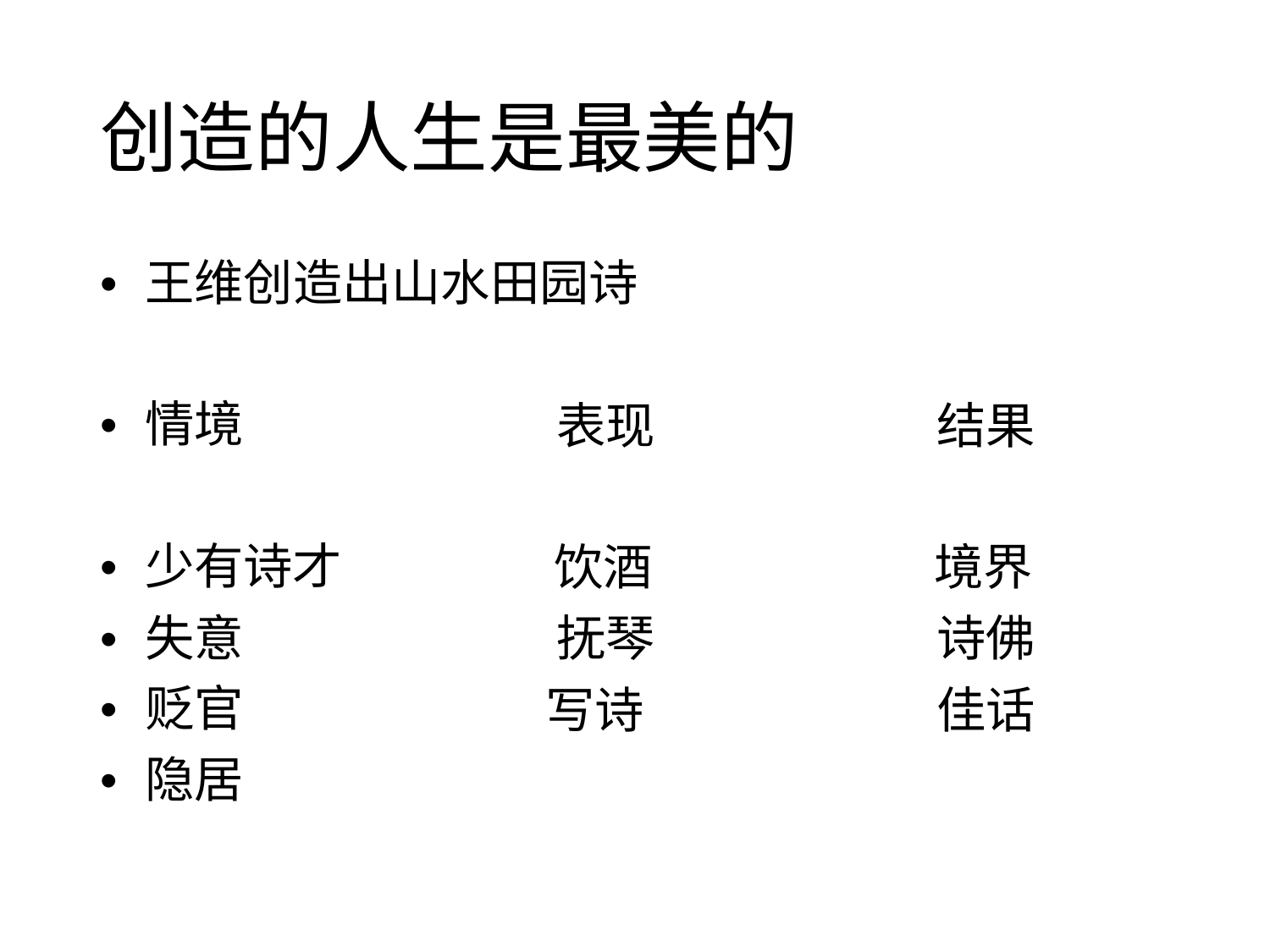

创造的人生是最美的
• 王维创造出山水田园诗
• 情境
表现
结果
• 少有诗才
• 失意
饮酒
抚琴
写诗
境界
诗佛
佳话
• 贬官
• 隐居